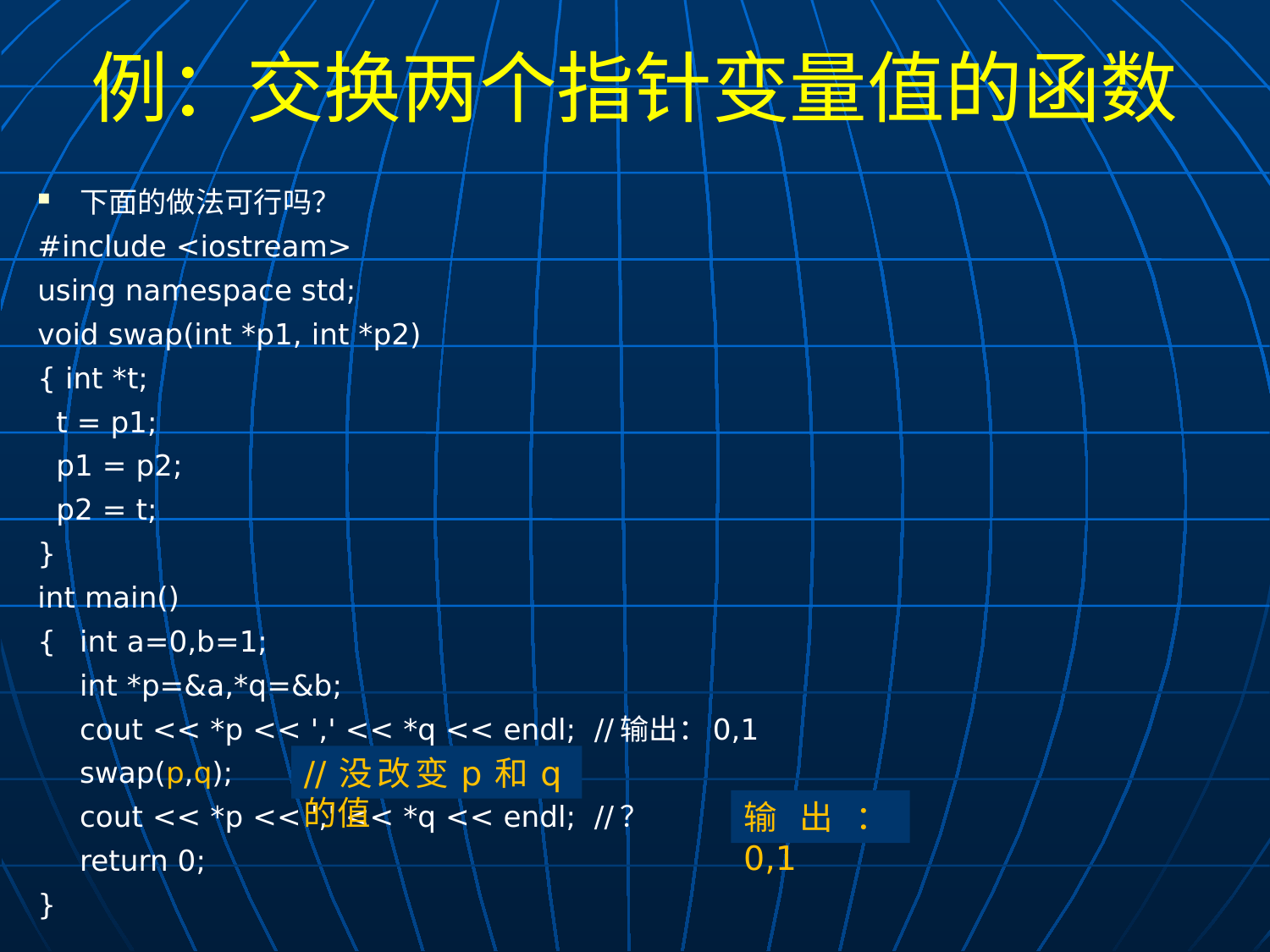

# 例：交换两个指针变量值的函数
下面的做法可行吗？
#include <iostream>
using namespace std;
void swap(int *p1, int *p2)
{ int *t;
  t = p1;
  p1 = p2;
  p2 = t;
}
int main()
{	int a=0,b=1;
	int *p=&a,*q=&b;
	cout << *p << ',' << *q << endl;  //输出：0,1
	swap(p,q);
	cout << *p << ',' << *q << endl;  //？
	return 0;
}
//没改变p和q的值
输出：0,1